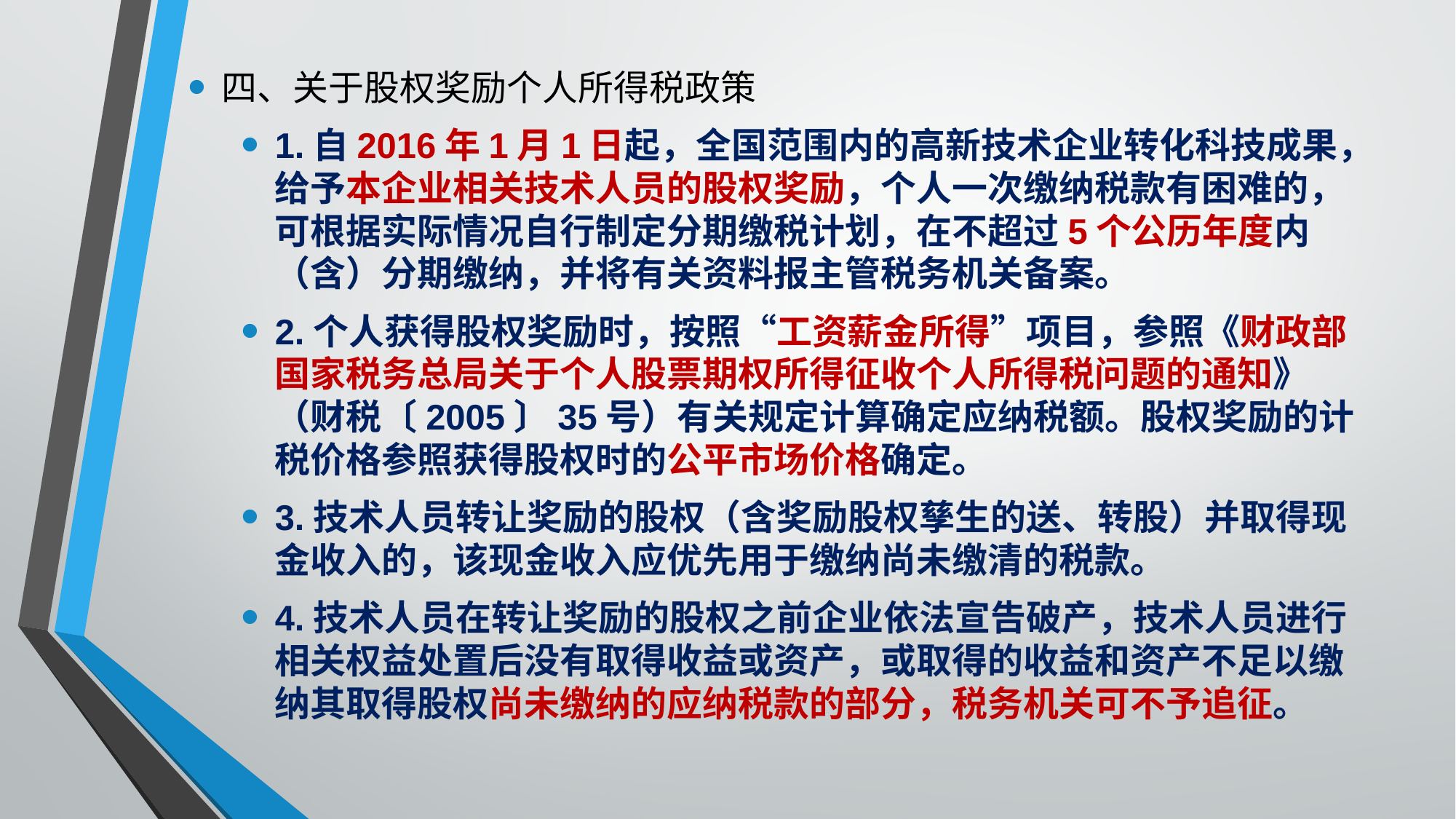

四、关于股权奖励个人所得税政策
1.自2016年1月1日起，全国范围内的高新技术企业转化科技成果，给予本企业相关技术人员的股权奖励，个人一次缴纳税款有困难的，可根据实际情况自行制定分期缴税计划，在不超过5个公历年度内（含）分期缴纳，并将有关资料报主管税务机关备案。
2.个人获得股权奖励时，按照“工资薪金所得”项目，参照《财政部 国家税务总局关于个人股票期权所得征收个人所得税问题的通知》（财税〔2005〕35号）有关规定计算确定应纳税额。股权奖励的计税价格参照获得股权时的公平市场价格确定。
3.技术人员转让奖励的股权（含奖励股权孳生的送、转股）并取得现金收入的，该现金收入应优先用于缴纳尚未缴清的税款。
4.技术人员在转让奖励的股权之前企业依法宣告破产，技术人员进行相关权益处置后没有取得收益或资产，或取得的收益和资产不足以缴纳其取得股权尚未缴纳的应纳税款的部分，税务机关可不予追征。